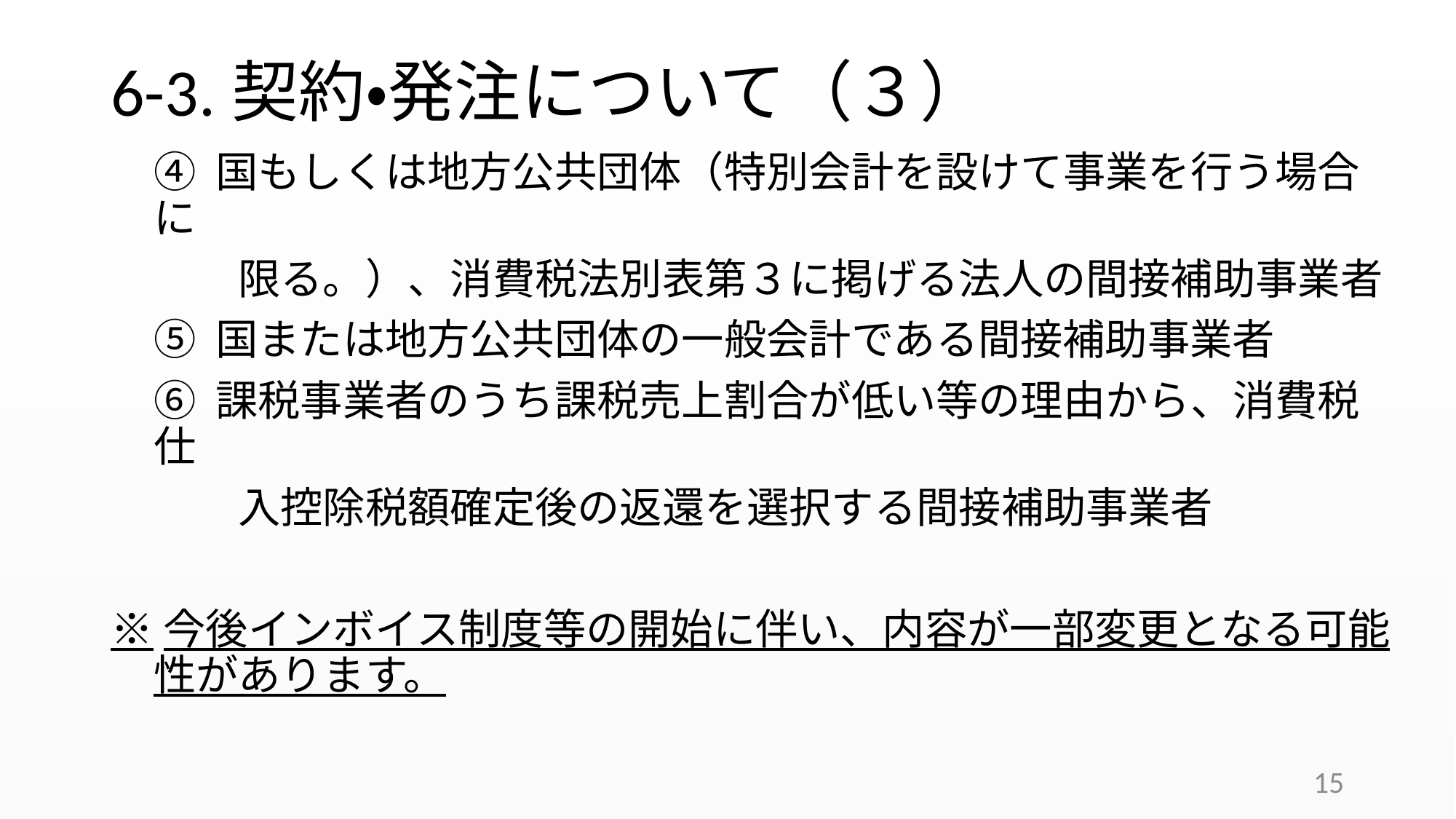

# 6-3.契約・発注について（３）
④ 国もしくは地方公共団体（特別会計を設けて事業を行う場合に
　　限る。）、消費税法別表第３に掲げる法人の間接補助事業者
⑤ 国または地方公共団体の一般会計である間接補助事業者
⑥ 課税事業者のうち課税売上割合が低い等の理由から、消費税仕
　　入控除税額確定後の返還を選択する間接補助事業者

※今後インボイス制度等の開始に伴い、内容が一部変更となる可能性があります。

15